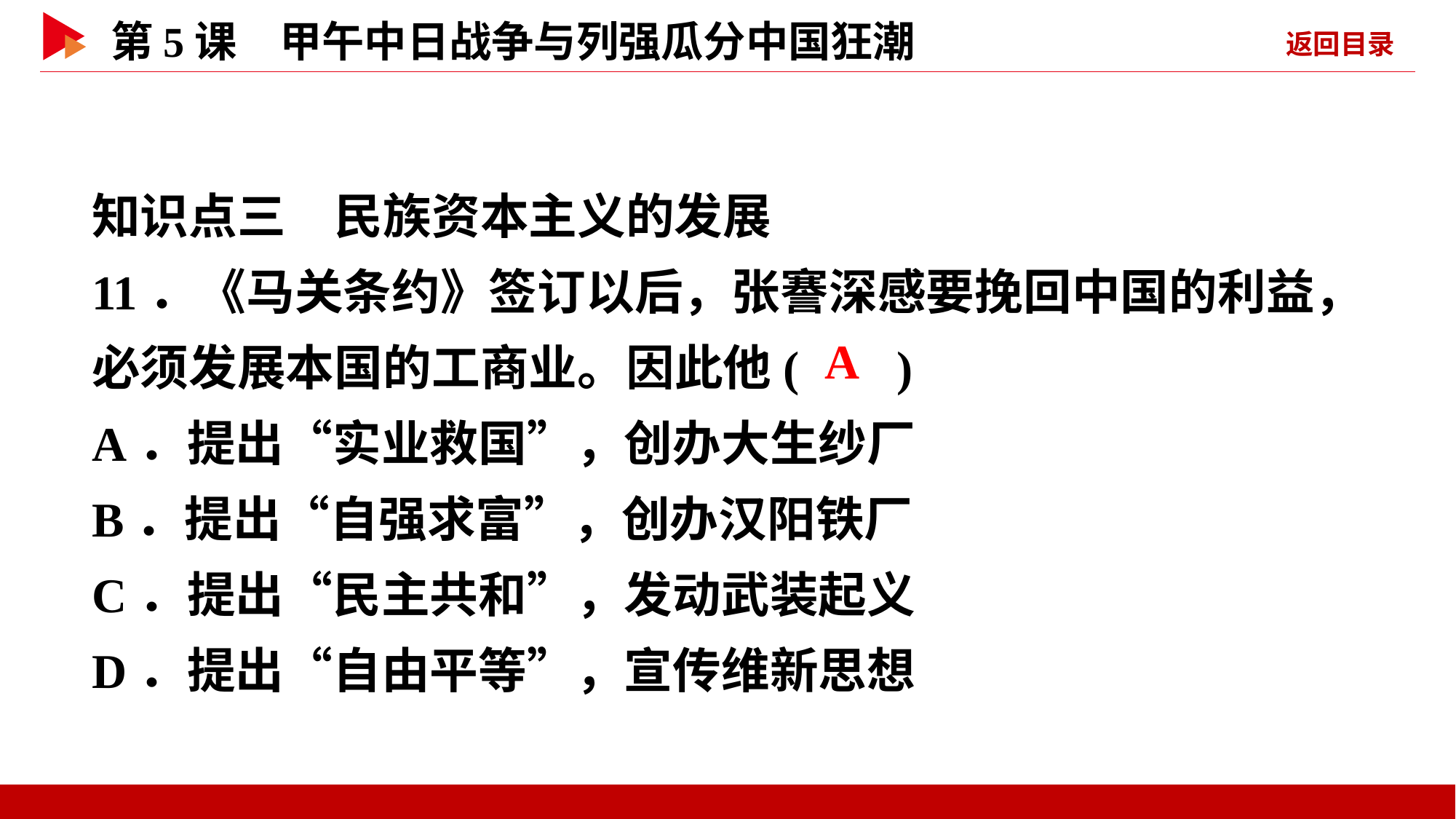

知识点三　民族资本主义的发展
11．《马关条约》签订以后，张謇深感要挽回中国的利益，必须发展本国的工商业。因此他(        )
A．提出“实业救国”，创办大生纱厂
B．提出“自强求富”，创办汉阳铁厂
C．提出“民主共和”，发动武装起义
D．提出“自由平等”，宣传维新思想
   A